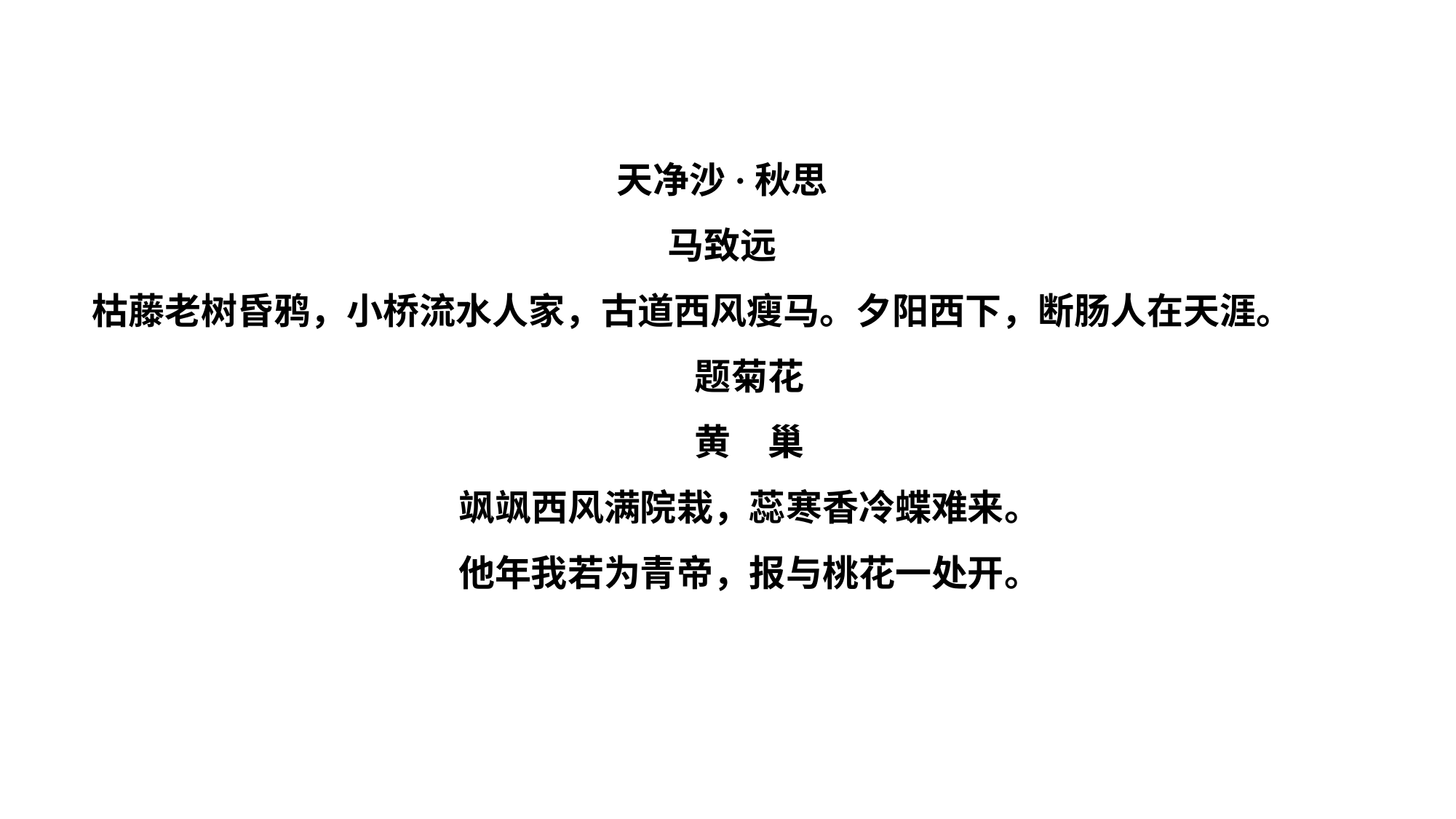

天净沙·秋思
马致远
枯藤老树昏鸦，小桥流水人家，古道西风瘦马。夕阳西下，断肠人在天涯。
题菊花
黄　巢
飒飒西风满院栽，蕊寒香冷蝶难来。
他年我若为青帝，报与桃花一处开。